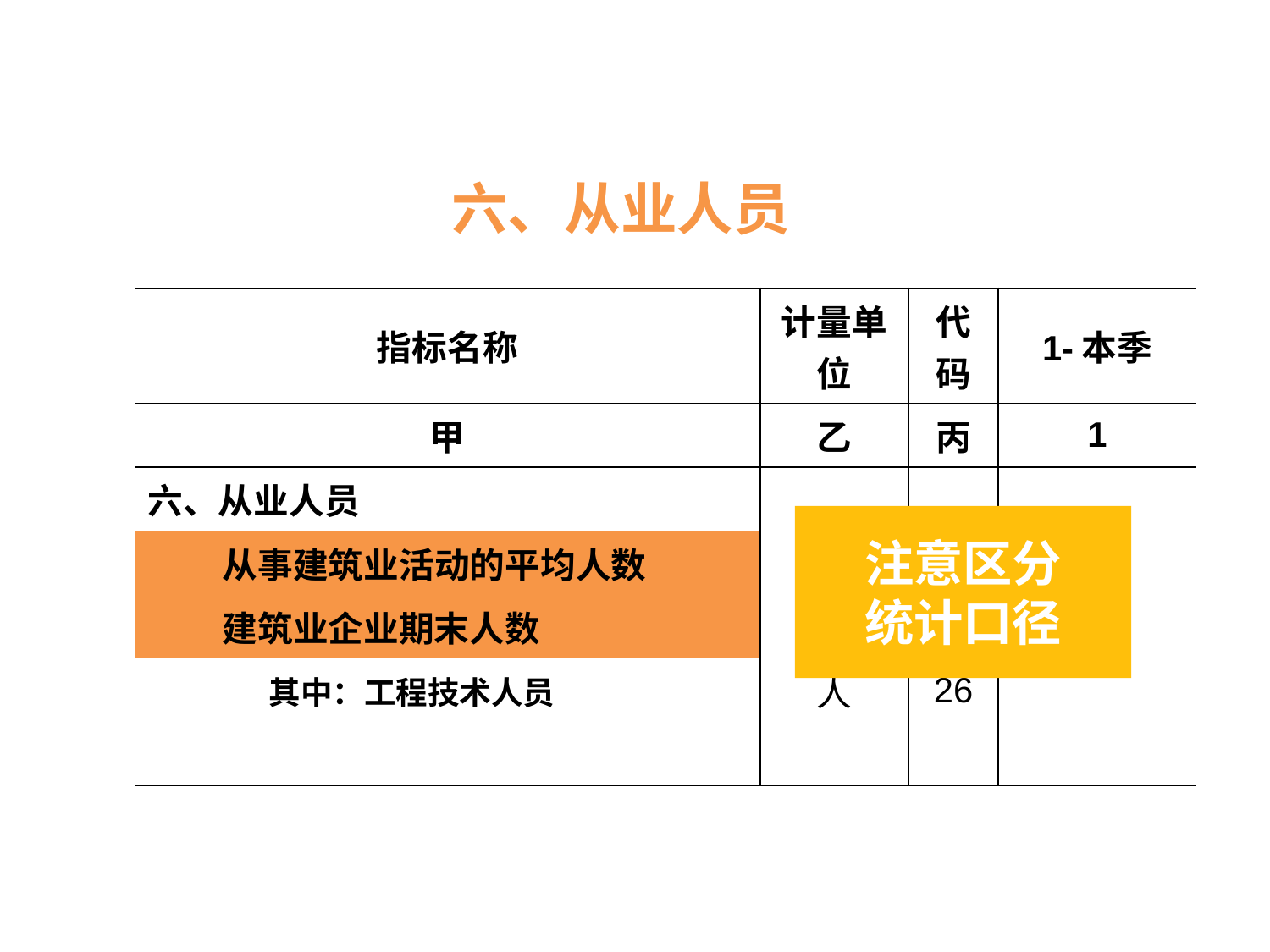

六、从业人员
| 指标名称 | 计量单位 | 代码 | 1-本季 |
| --- | --- | --- | --- |
| 甲 | 乙 | 丙 | 1 |
| 六、从业人员 |  |  |  |
| 从事建筑业活动的平均人数 | 人 | 24 |  |
| 建筑业企业期末人数 | 人 | 25 |  |
| 其中：工程技术人员 | 人 | 26 |  |
|  |  |  |  |
注意区分
统计口径